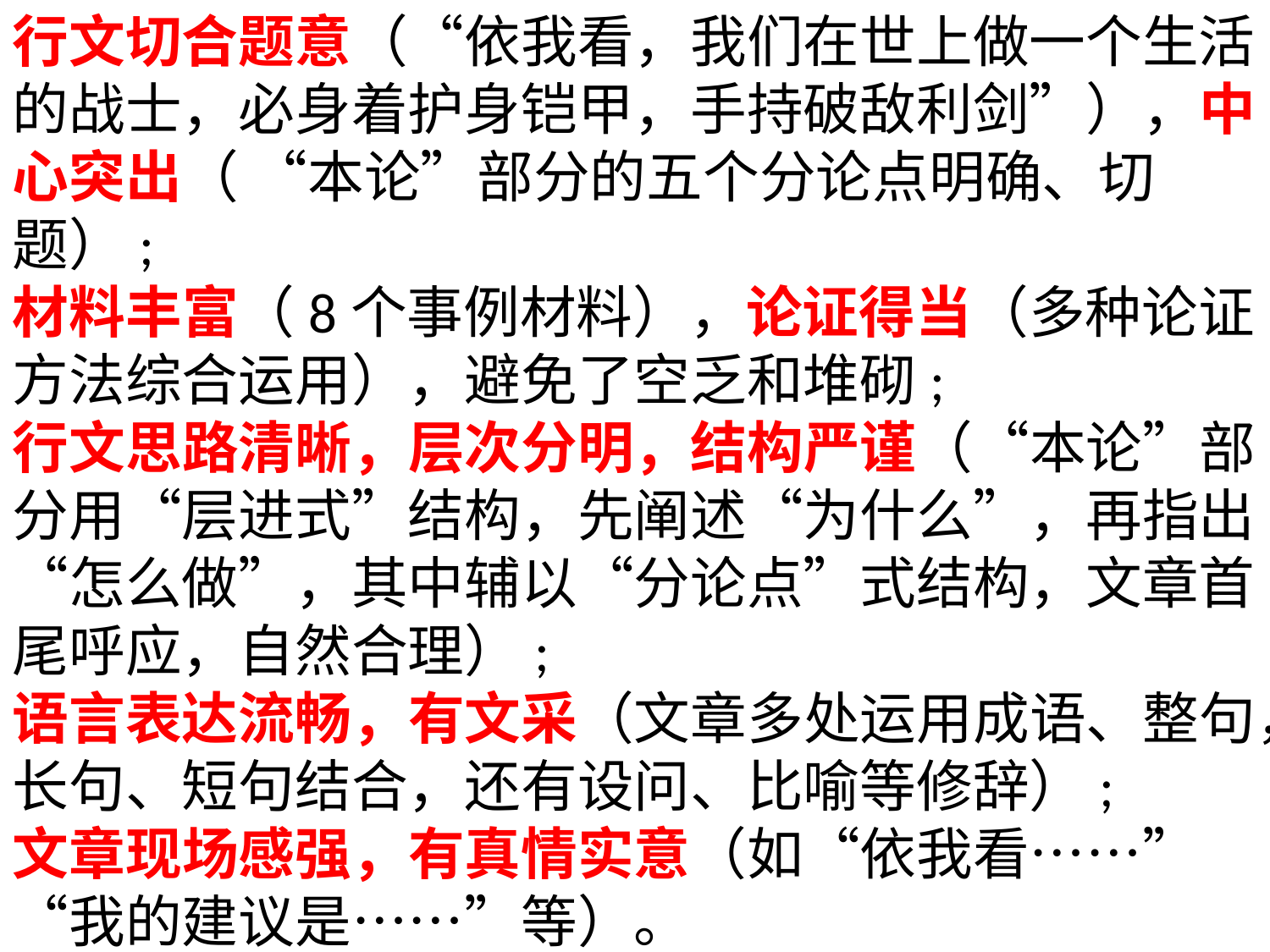

行文切合题意（“依我看，我们在世上做一个生活的战士，必身着护身铠甲，手持破敌利剑”），中心突出（ “本论”部分的五个分论点明确、切题）;
材料丰富（8个事例材料），论证得当（多种论证方法综合运用），避免了空乏和堆砌;
行文思路清晰，层次分明，结构严谨（“本论”部分用“层进式”结构，先阐述“为什么”，再指出“怎么做”，其中辅以“分论点”式结构，文章首尾呼应，自然合理）;
语言表达流畅，有文采（文章多处运用成语、整句，长句、短句结合，还有设问、比喻等修辞）;
文章现场感强，有真情实意（如“依我看……”“我的建议是……”等）。